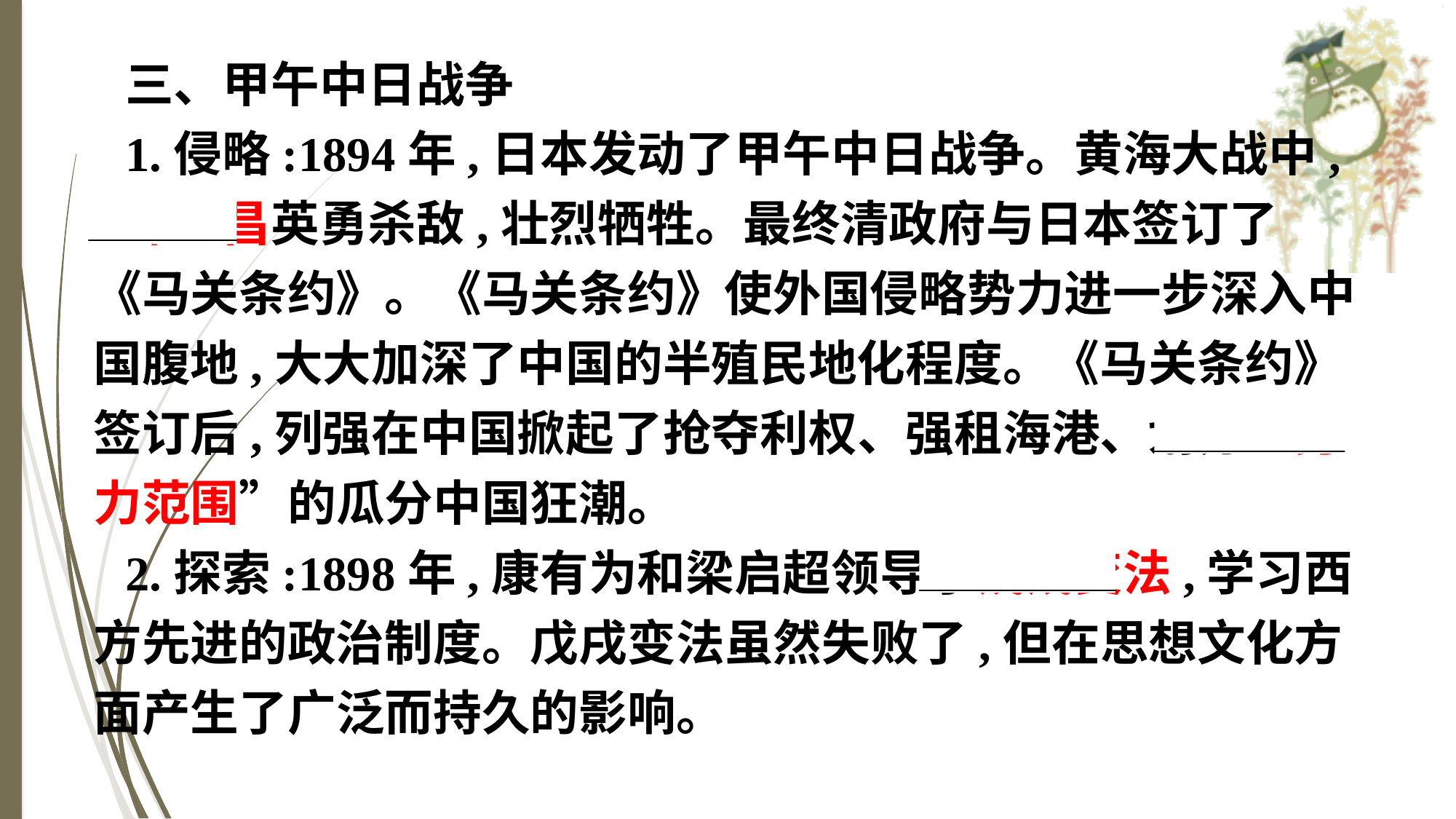

三、甲午中日战争
1.侵略:1894年,日本发动了甲午中日战争。黄海大战中,
邓世昌英勇杀敌,壮烈牺牲。最终清政府与日本签订了《马关条约》。《马关条约》使外国侵略势力进一步深入中国腹地,大大加深了中国的半殖民地化程度。《马关条约》签订后,列强在中国掀起了抢夺利权、强租海港、划分“势力范围”的瓜分中国狂潮。
2.探索:1898年,康有为和梁启超领导了戊戌变法,学习西方先进的政治制度。戊戌变法虽然失败了,但在思想文化方面产生了广泛而持久的影响。